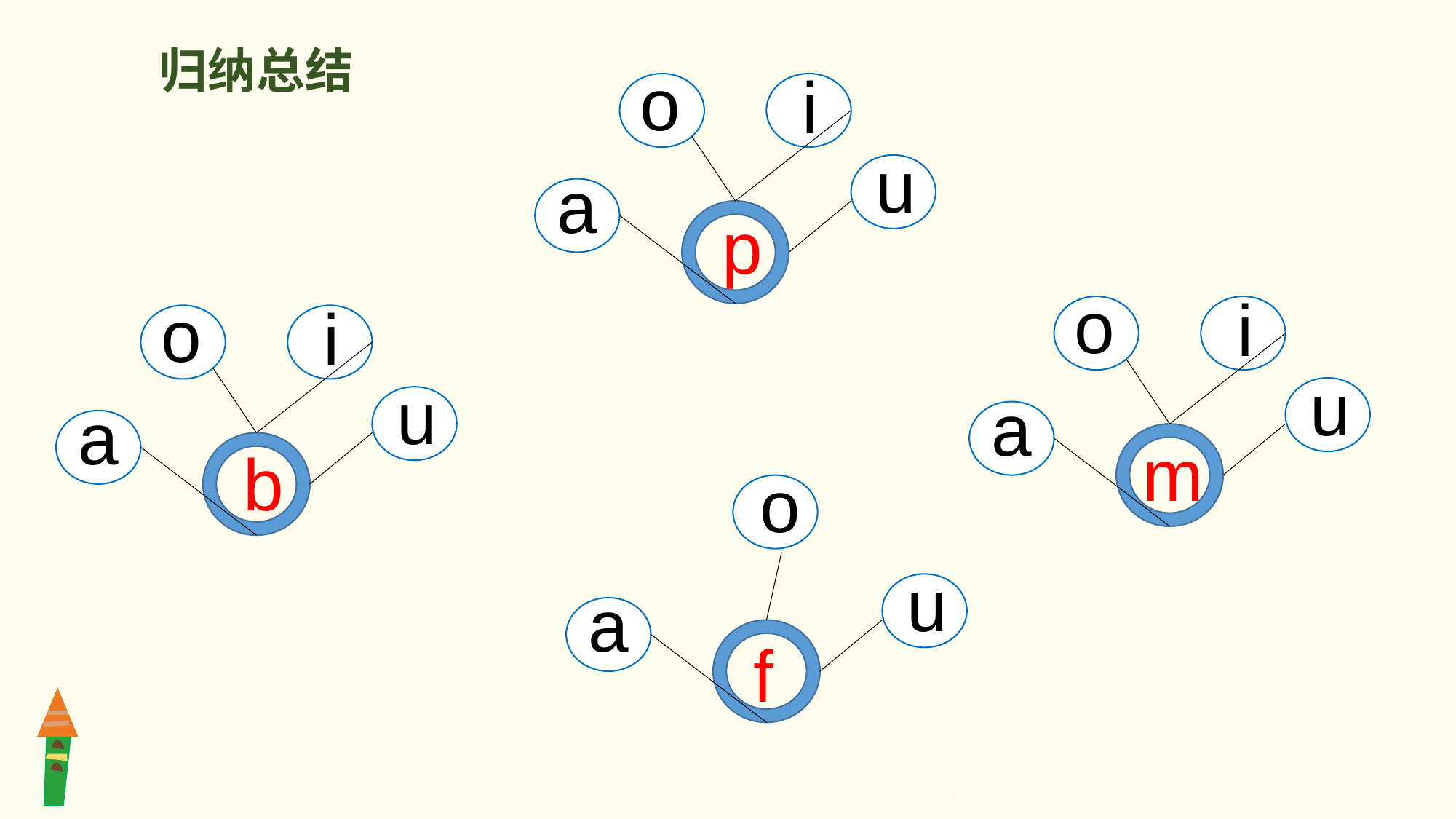

归纳总结
o
i

u

a

p

o
i

u

a

m

o
i

u

a

b

o

u

a

f